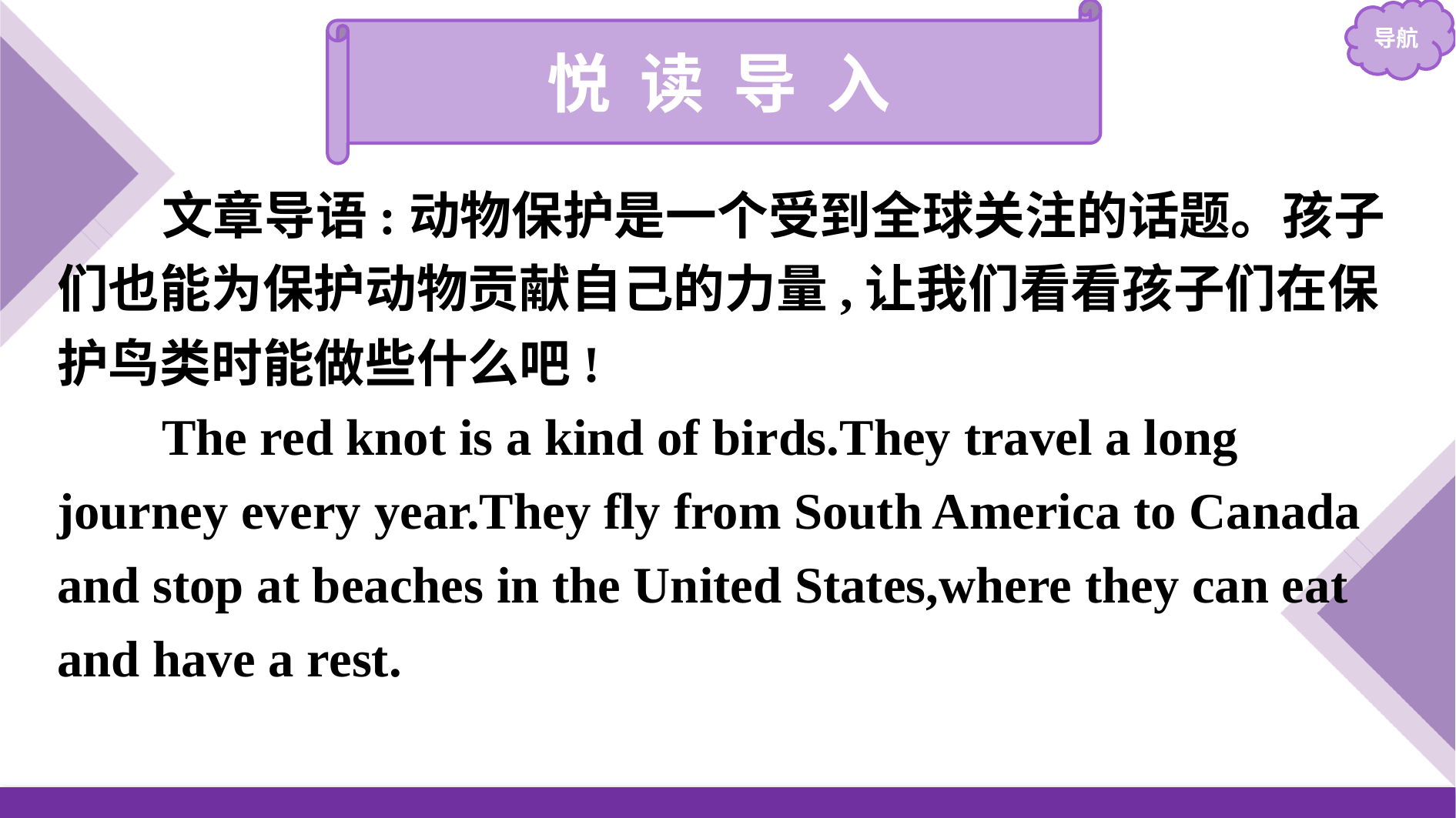

悦  读  导  入
文章导语:动物保护是一个受到全球关注的话题。孩子们也能为保护动物贡献自己的力量,让我们看看孩子们在保护鸟类时能做些什么吧!
The red knot is a kind of birds.They travel a long journey every year.They fly from South America to Canada and stop at beaches in the United States,where they can eat and have a rest.